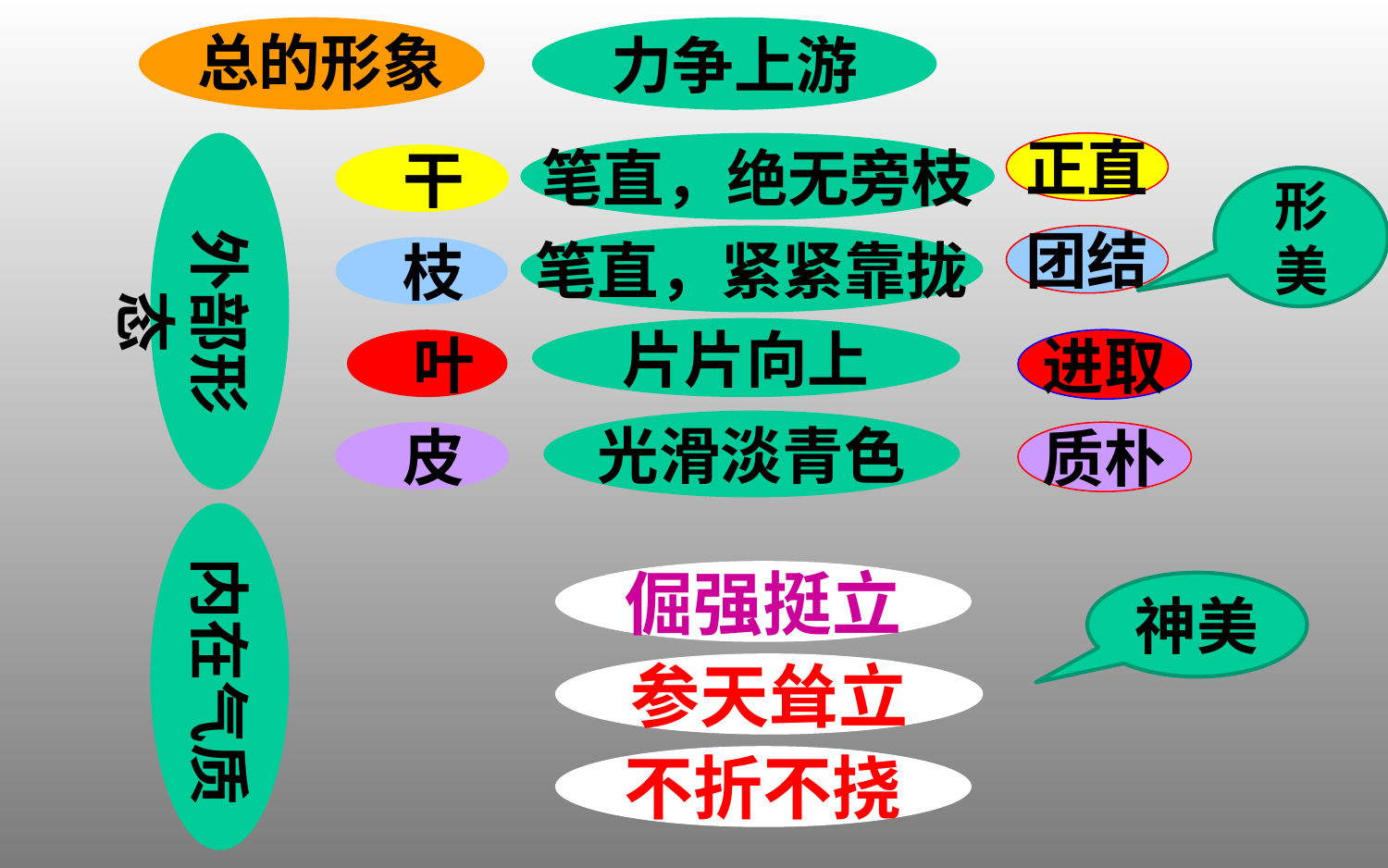

总的形象
 干
 枝
 叶
 皮
力争上游

外部形态
笔直，绝无旁枝
正直
形美
笔直，紧紧靠拢
团结
片片向上
进取
光滑淡青色
质朴

内在气质
倔强挺立
神美
参天耸立
不折不挠